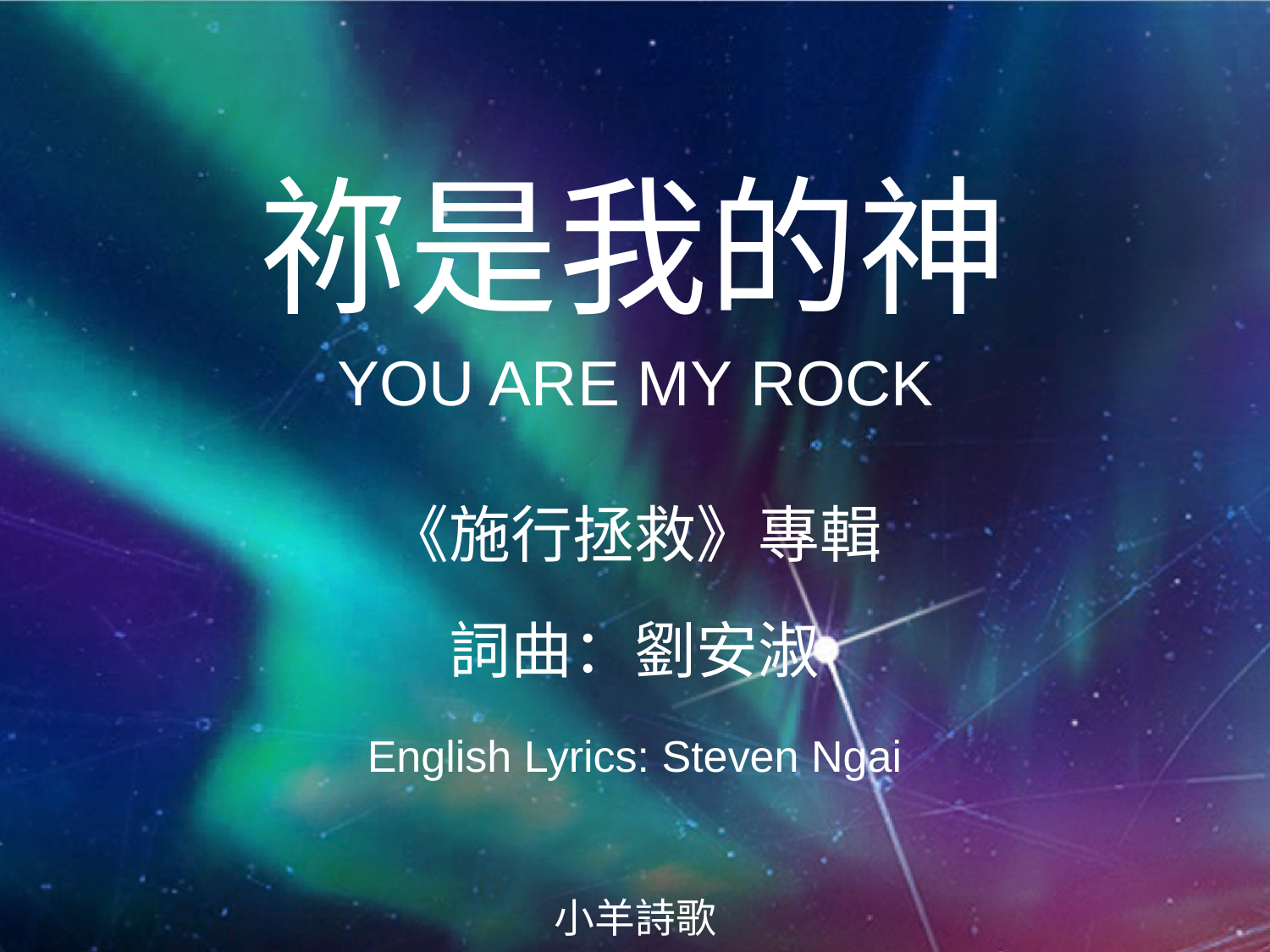

祢是我的神
YOU ARE MY ROCK
# 《施行拯救》專輯 詞曲：劉安淑 English Lyrics: Steven Ngai

小羊詩歌